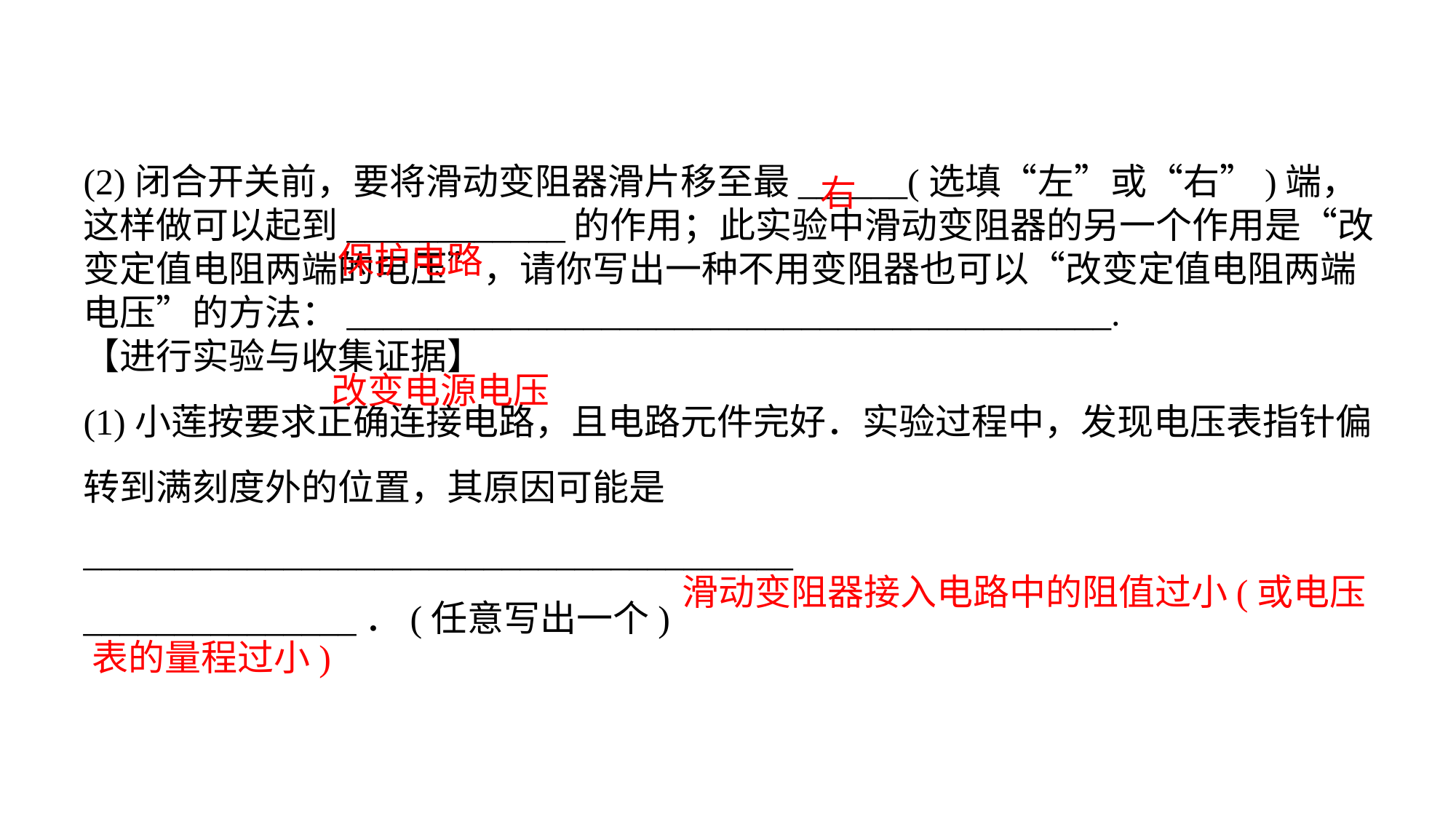

(2)闭合开关前，要将滑动变阻器滑片移至最______(选填“左”或“右”)端，这样做可以起到____________的作用；此实验中滑动变阻器的另一个作用是“改变定值电阻两端的电压”，请你写出一种不用变阻器也可以“改变定值电阻两端电压”的方法：__________________________________________.【进行实验与收集证据】(1)小莲按要求正确连接电路，且电路元件完好．实验过程中，发现电压表指针偏转到满刻度外的位置，其原因可能是_______________________________________
_______________．(任意写出一个)
右
保护电路
改变电源电压
                                                                       滑动变阻器接入电路中的阻值过小(或电压表的量程过小)